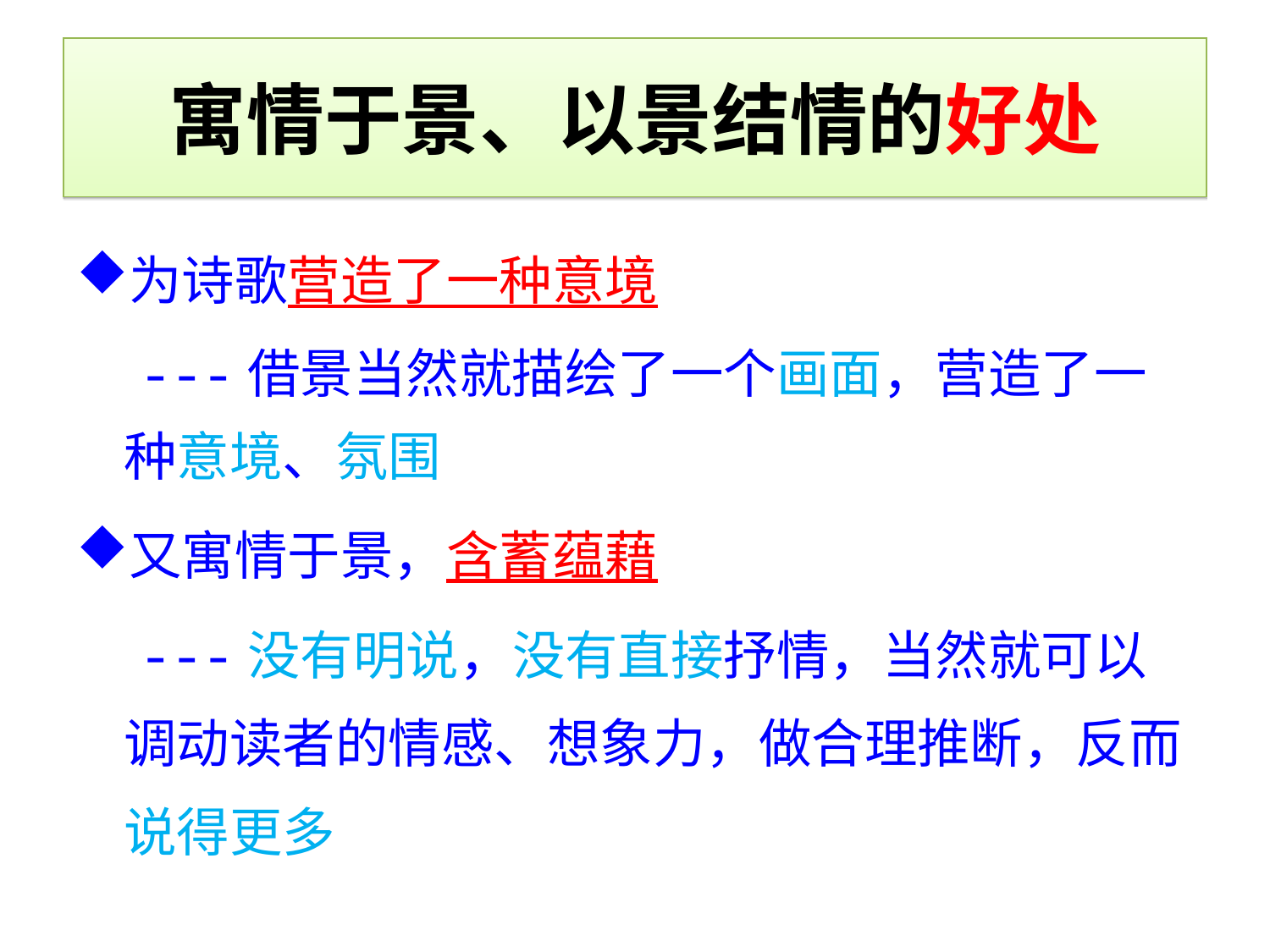

寓情于景、以景结情的好处
为诗歌营造了一种意境
  ---借景当然就描绘了一个画面，营造了一种意境、氛围
又寓情于景，含蓄蕴藉
  ---没有明说，没有直接抒情，当然就可以调动读者的情感、想象力，做合理推断，反而说得更多